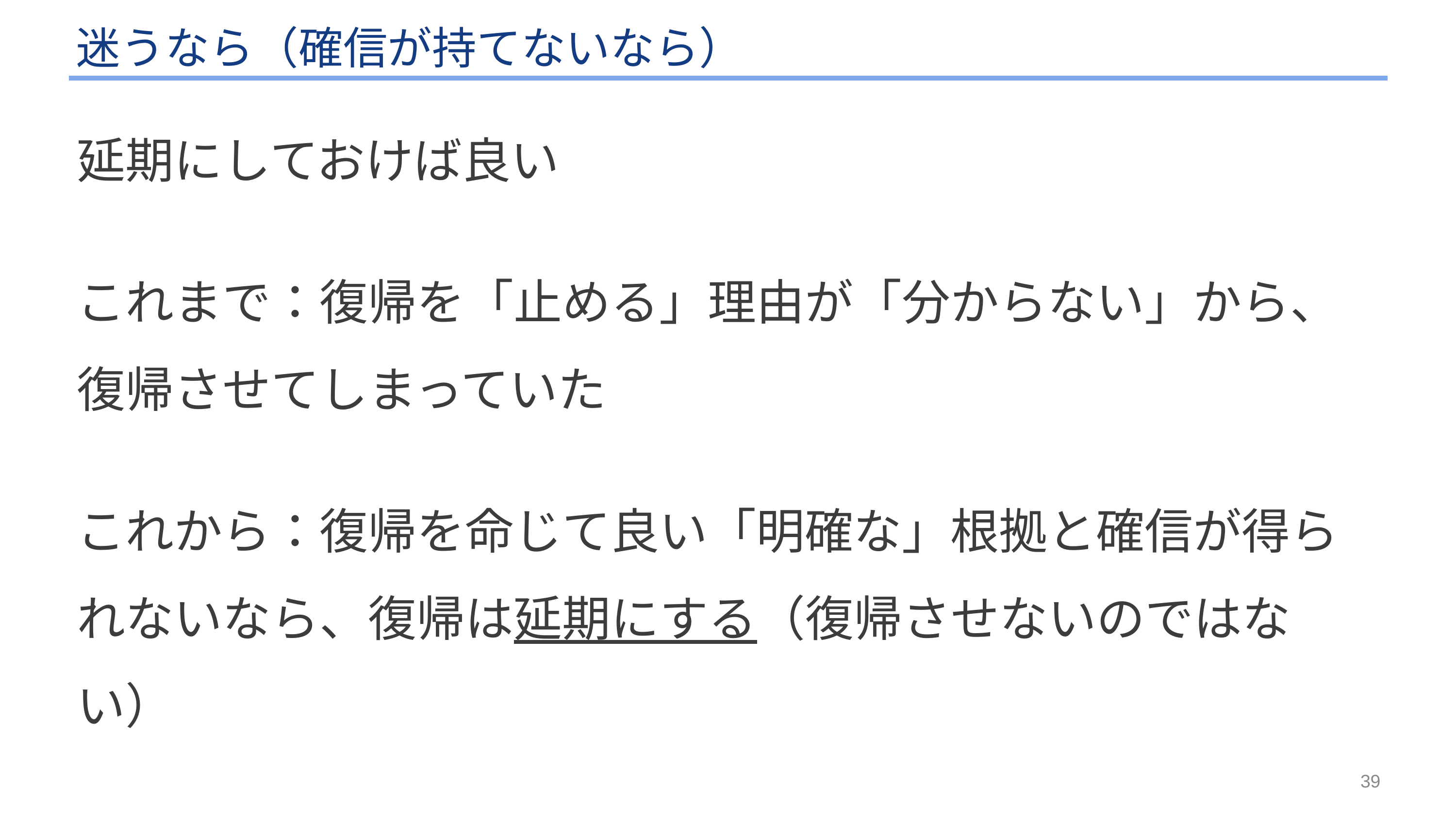

# 迷うなら（確信が持てないなら）
延期にしておけば良い
これまで：復帰を「止める」理由が「分からない」から、復帰させてしまっていた
これから：復帰を命じて良い「明確な」根拠と確信が得られないなら、復帰は延期にする（復帰させないのではない）
39